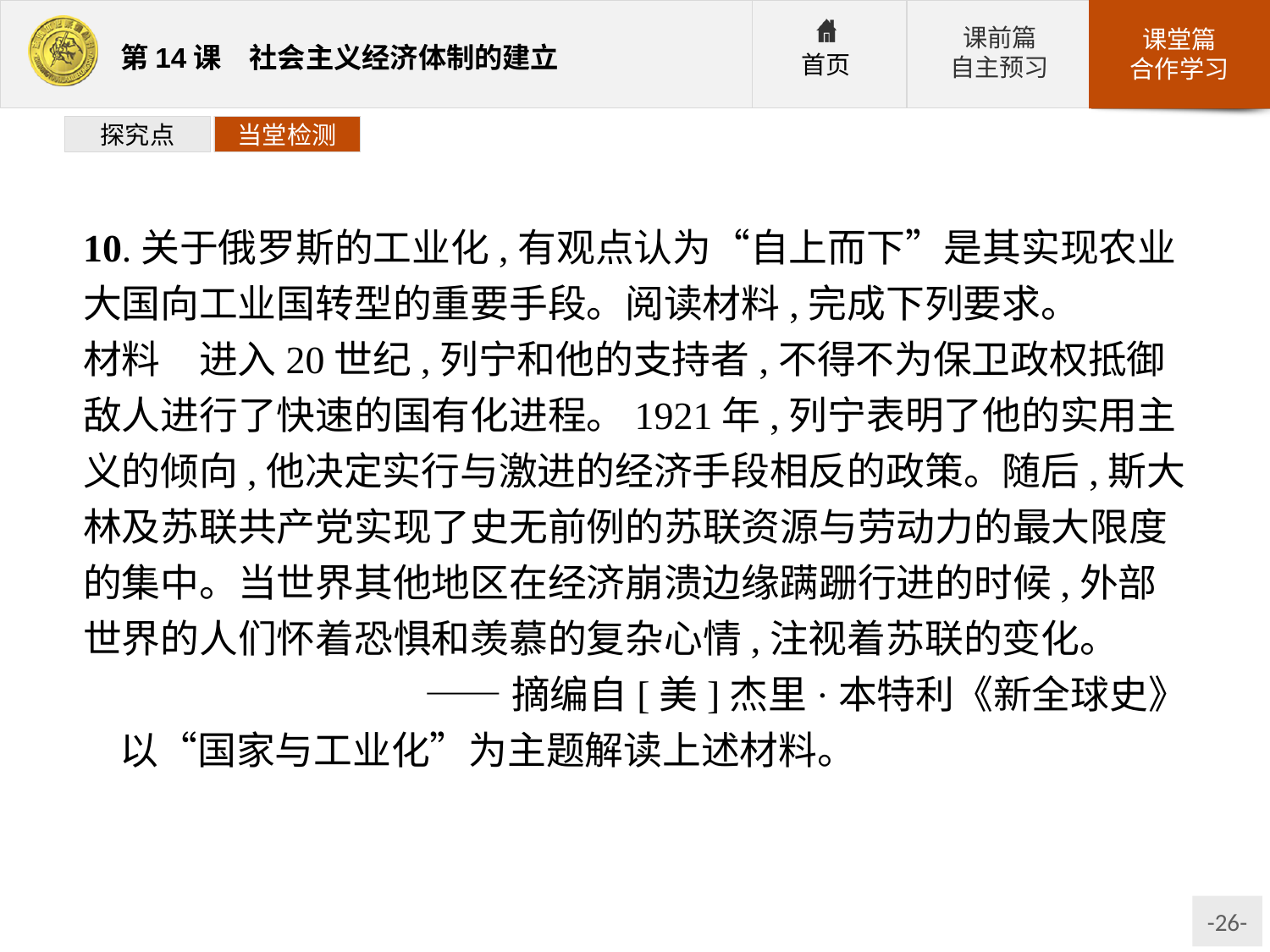

探究点
当堂检测
10.关于俄罗斯的工业化,有观点认为“自上而下”是其实现农业大国向工业国转型的重要手段。阅读材料,完成下列要求。
材料　进入20世纪,列宁和他的支持者,不得不为保卫政权抵御敌人进行了快速的国有化进程。1921年,列宁表明了他的实用主义的倾向,他决定实行与激进的经济手段相反的政策。随后,斯大林及苏联共产党实现了史无前例的苏联资源与劳动力的最大限度的集中。当世界其他地区在经济崩溃边缘蹒跚行进的时候,外部世界的人们怀着恐惧和羡慕的复杂心情,注视着苏联的变化。
——摘编自[美]杰里·本特利《新全球史》
以“国家与工业化”为主题解读上述材料。